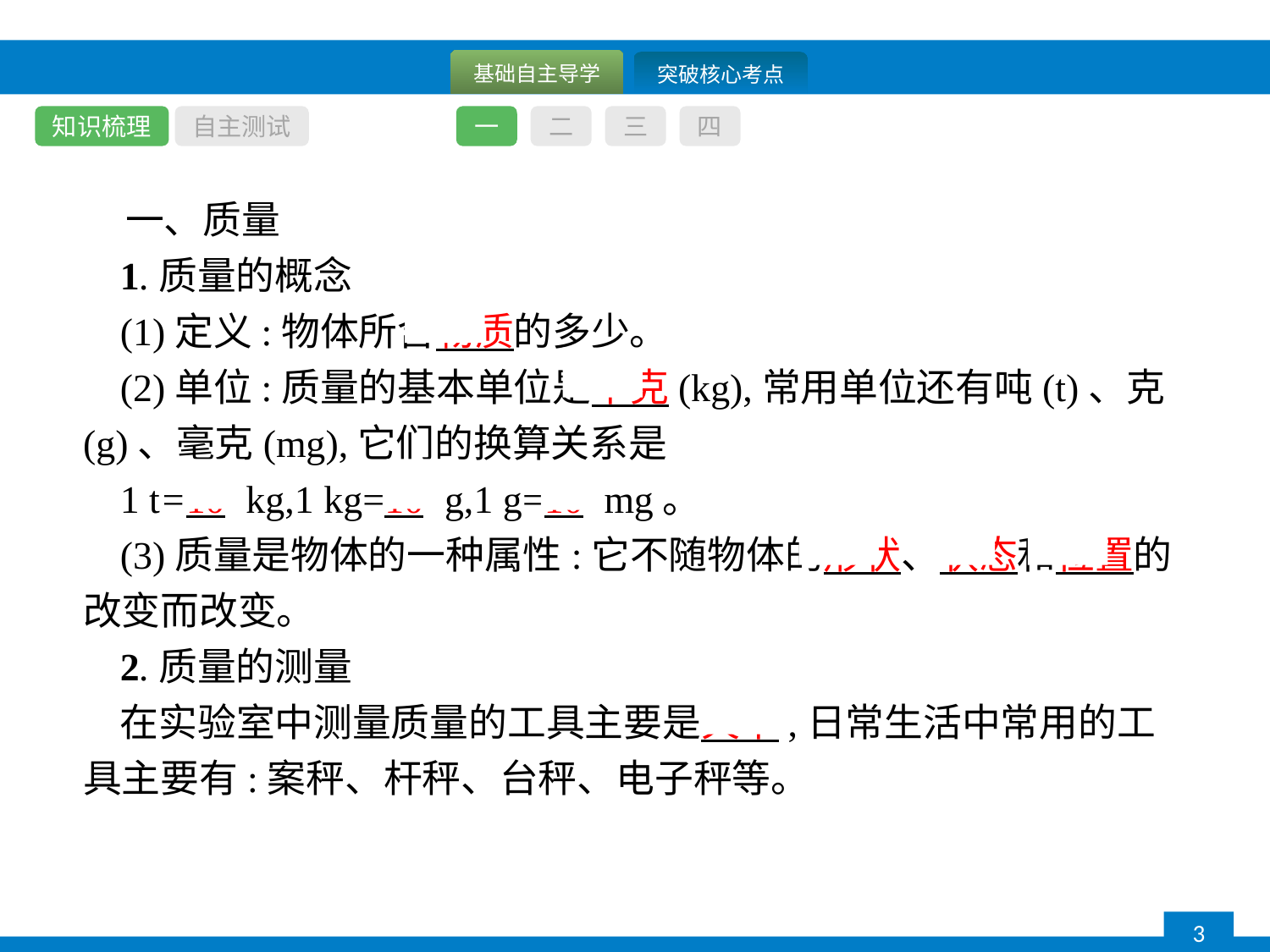

知识梳理
自主测试
一
二
三
四
一、质量
1.质量的概念
(1)定义:物体所含物质的多少。
(2)单位:质量的基本单位是千克(kg),常用单位还有吨(t)、克(g)、毫克(mg),它们的换算关系是
1 t=103 kg,1 kg=103 g,1 g=103 mg。
(3)质量是物体的一种属性:它不随物体的形状、状态和位置的改变而改变。
2.质量的测量
在实验室中测量质量的工具主要是天平,日常生活中常用的工具主要有:案秤、杆秤、台秤、电子秤等。